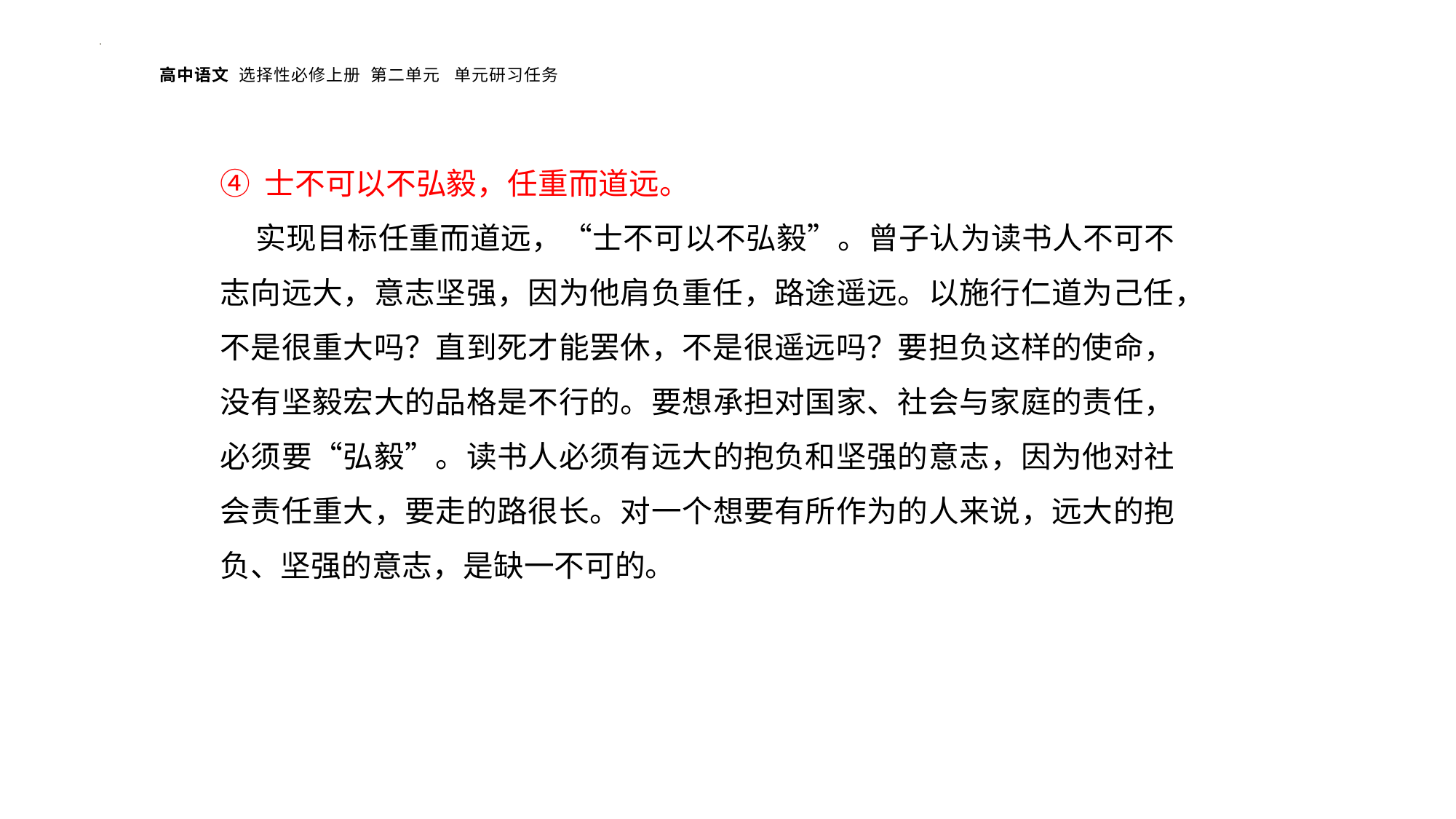

④ 士不可以不弘毅，任重而道远。
    实现目标任重而道远，“士不可以不弘毅”。曾子认为读书人不可不志向远大，意志坚强，因为他肩负重任，路途遥远。以施行仁道为己任，不是很重大吗？直到死才能罢休，不是很遥远吗？要担负这样的使命，没有坚毅宏大的品格是不行的。要想承担对国家、社会与家庭的责任，必须要“弘毅”。读书人必须有远大的抱负和坚强的意志，因为他对社会责任重大，要走的路很长。对一个想要有所作为的人来说，远大的抱负、坚强的意志，是缺一不可的。